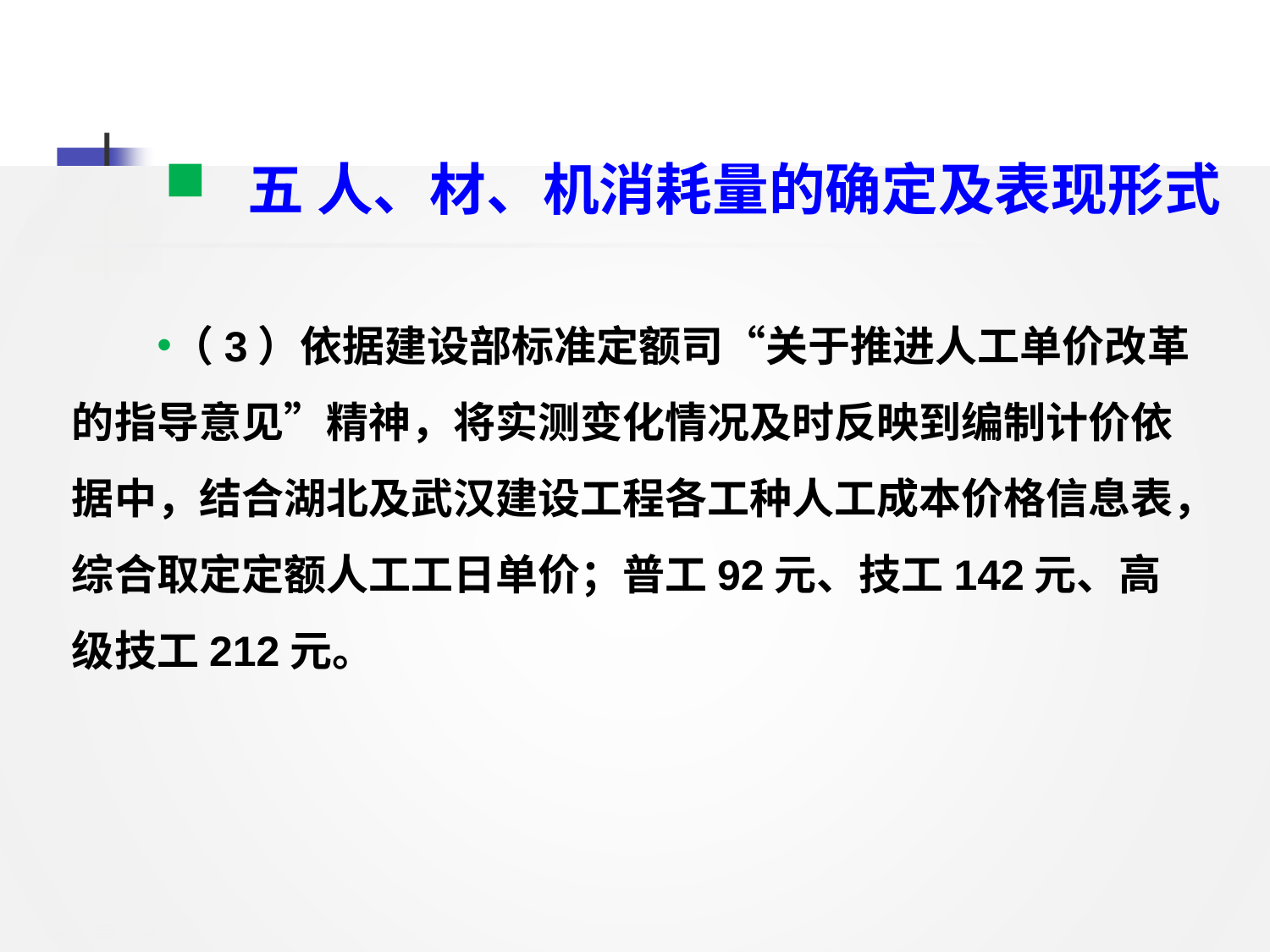

五 人、材、机消耗量的确定及表现形式
（3）依据建设部标准定额司“关于推进人工单价改革的指导意见”精神，将实测变化情况及时反映到编制计价依据中，结合湖北及武汉建设工程各工种人工成本价格信息表，综合取定定额人工工日单价；普工92元、技工142元、高级技工212元。